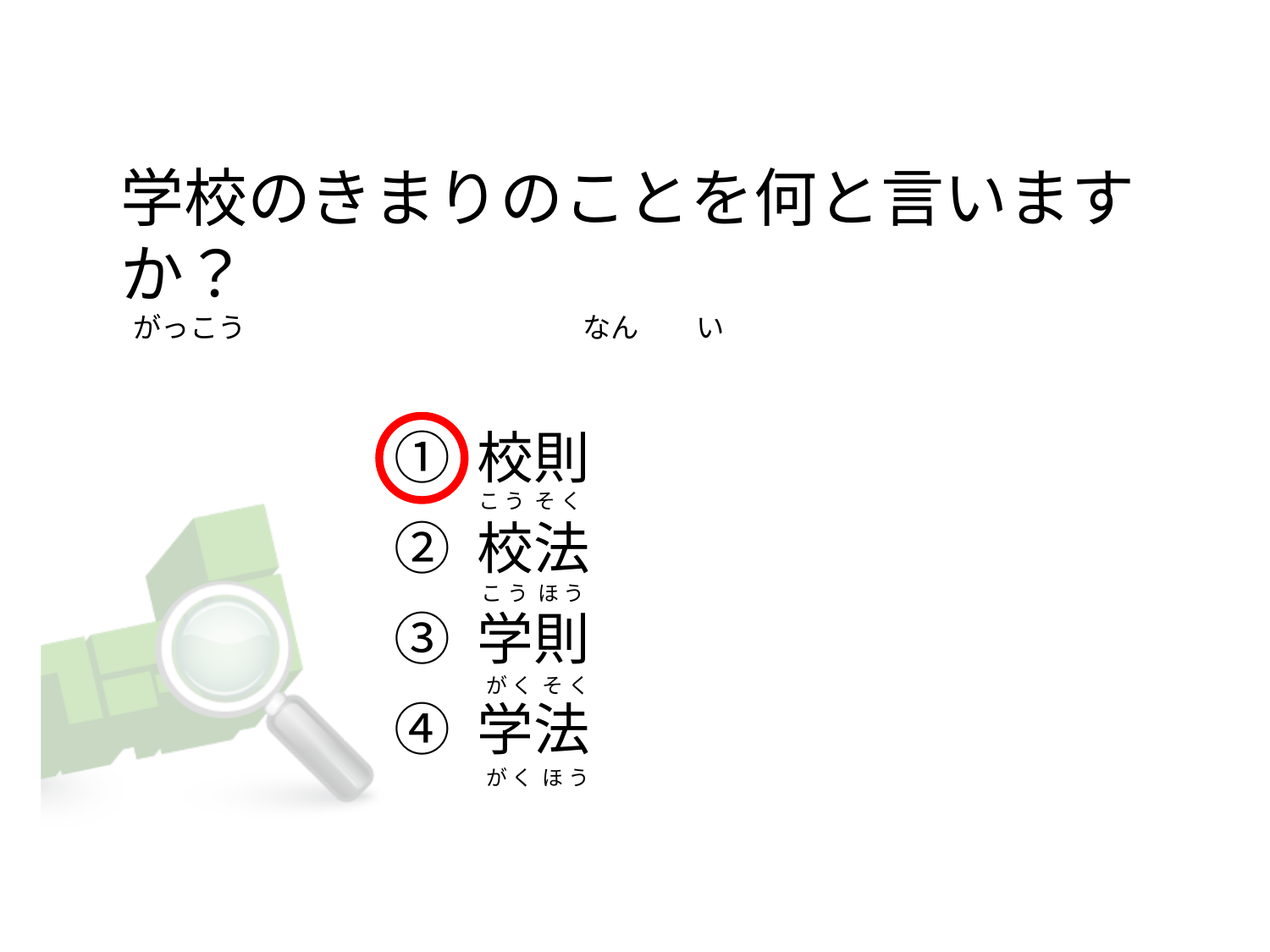

# 学校のきまりのことを何と言いますか？   がっこう                                                     なん         い

① 校則
② 校法
③ 学則
④ 学法
  こ う  そ く
 こ う  ほ う
  が く  そ く
  が く  ほ う